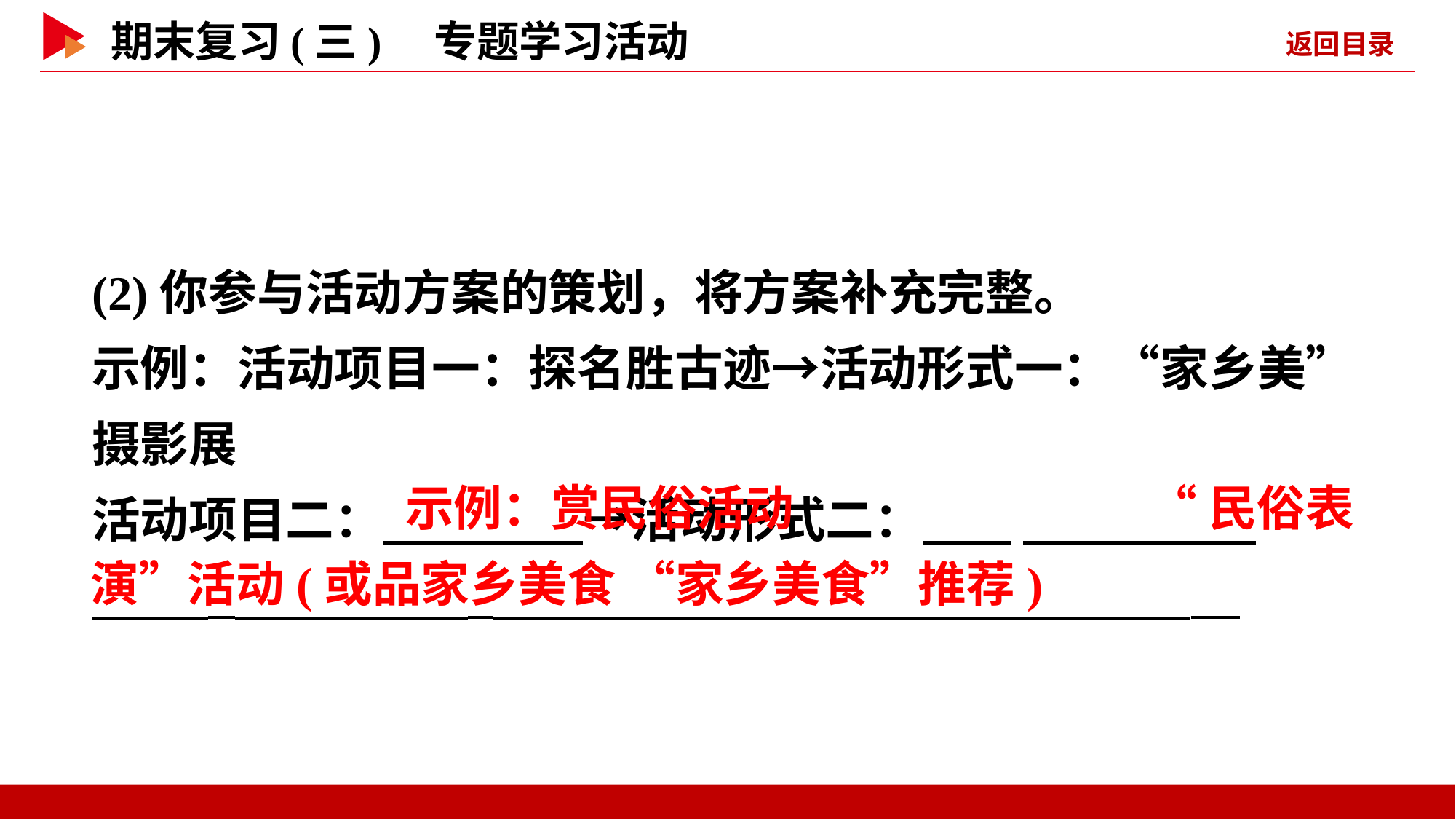

(2)你参与活动方案的策划，将方案补充完整。
示例：活动项目一：探名胜古迹→活动形式一：“家乡美”摄影展
活动项目二：                  →活动形式二：        _
                                        _
 示例：赏民俗活动
 “民俗表
演”活动(或品家乡美食 “家乡美食”推荐)